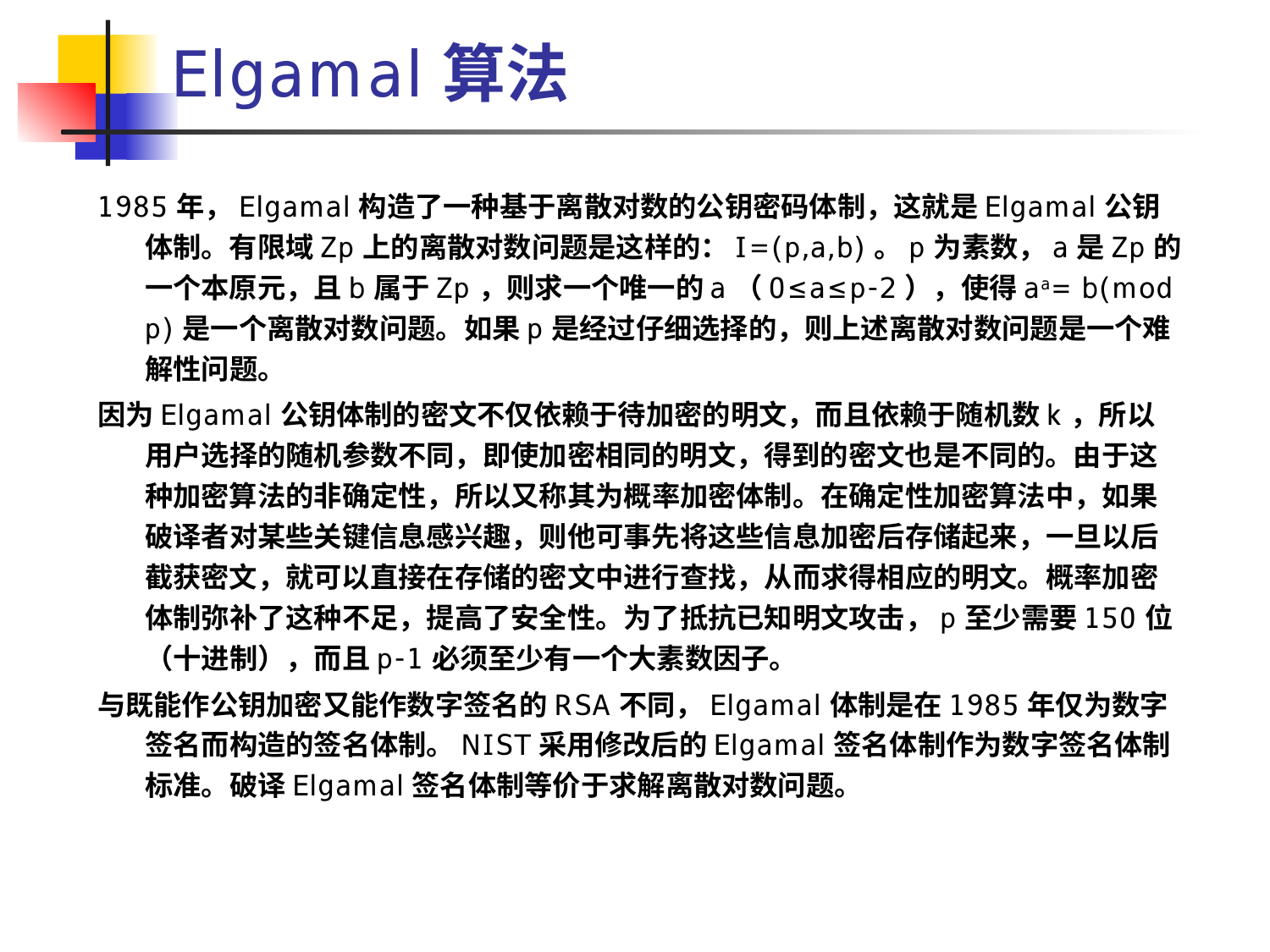

# Elgamal算法
1985年，Elgamal构造了一种基于离散对数的公钥密码体制，这就是Elgamal公钥体制。有限域Zp上的离散对数问题是这样的：I=(p,a,b)。p为素数，a是Zp的一个本原元，且b属于Zp，则求一个唯一的a（0≤a≤p-2），使得aa= b(mod p)是一个离散对数问题。如果p是经过仔细选择的，则上述离散对数问题是一个难解性问题。
因为Elgamal公钥体制的密文不仅依赖于待加密的明文，而且依赖于随机数k，所以用户选择的随机参数不同，即使加密相同的明文，得到的密文也是不同的。由于这种加密算法的非确定性，所以又称其为概率加密体制。在确定性加密算法中，如果破译者对某些关键信息感兴趣，则他可事先将这些信息加密后存储起来，一旦以后截获密文，就可以直接在存储的密文中进行查找，从而求得相应的明文。概率加密体制弥补了这种不足，提高了安全性。为了抵抗已知明文攻击，p至少需要150位（十进制），而且p-1必须至少有一个大素数因子。
与既能作公钥加密又能作数字签名的RSA不同，Elgamal体制是在1985年仅为数字签名而构造的签名体制。NIST采用修改后的Elgamal签名体制作为数字签名体制标准。破译Elgamal签名体制等价于求解离散对数问题。

30